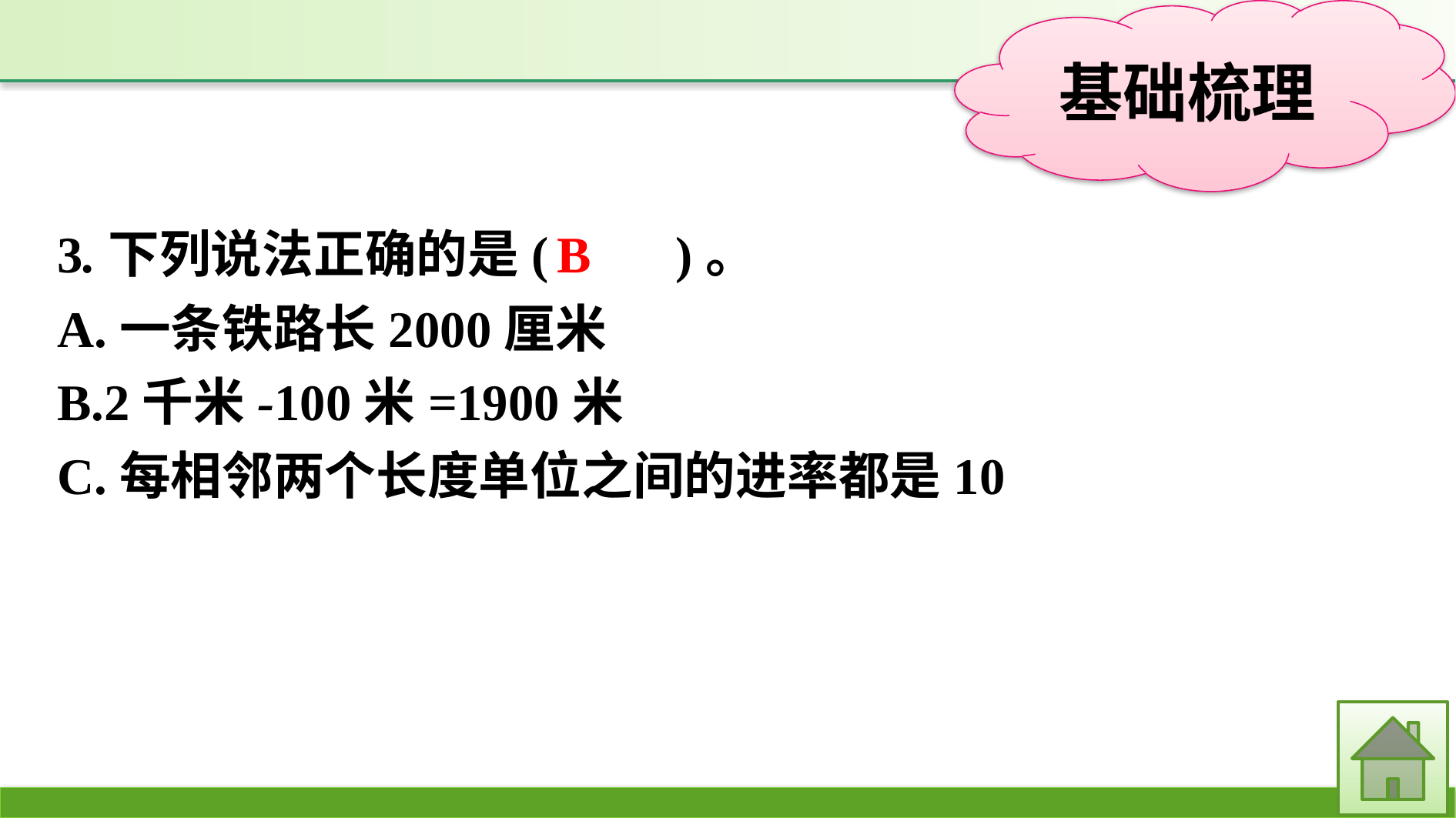

3.下列说法正确的是(　　)。
A.一条铁路长2000厘米
B.2千米-100米=1900米
C.每相邻两个长度单位之间的进率都是10
B